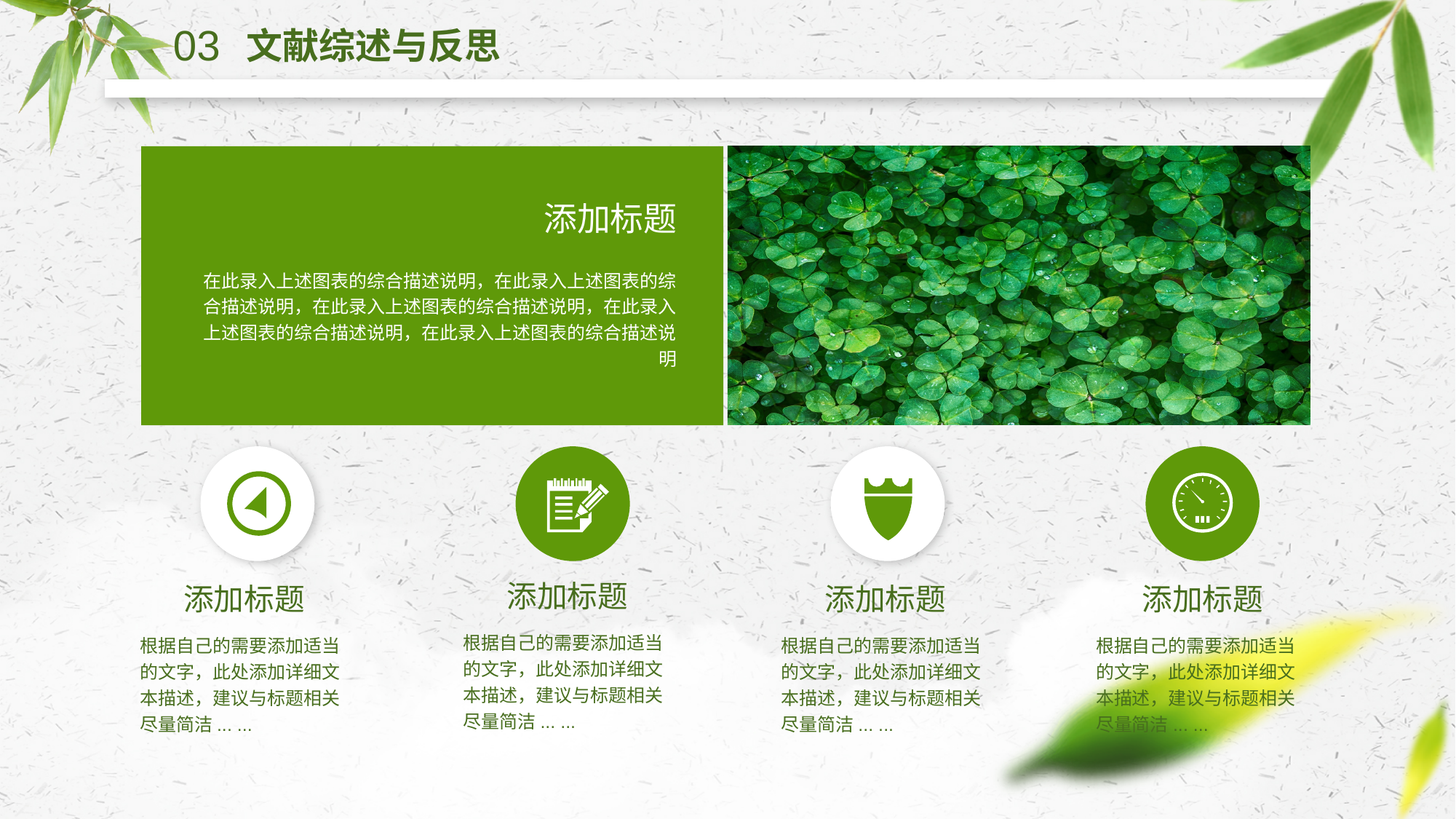

03
文献综述与反思

添加标题
在此录入上述图表的综合描述说明，在此录入上述图表的综合描述说明，在此录入上述图表的综合描述说明，在此录入上述图表的综合描述说明，在此录入上述图表的综合描述说明

添加标题
添加标题
添加标题
添加标题
根据自己的需要添加适当的文字，此处添加详细文本描述，建议与标题相关尽量简洁... ...
根据自己的需要添加适当的文字，此处添加详细文本描述，建议与标题相关尽量简洁... ...
根据自己的需要添加适当的文字，此处添加详细文本描述，建议与标题相关尽量简洁... ...
根据自己的需要添加适当的文字，此处添加详细文本描述，建议与标题相关尽量简洁... ...